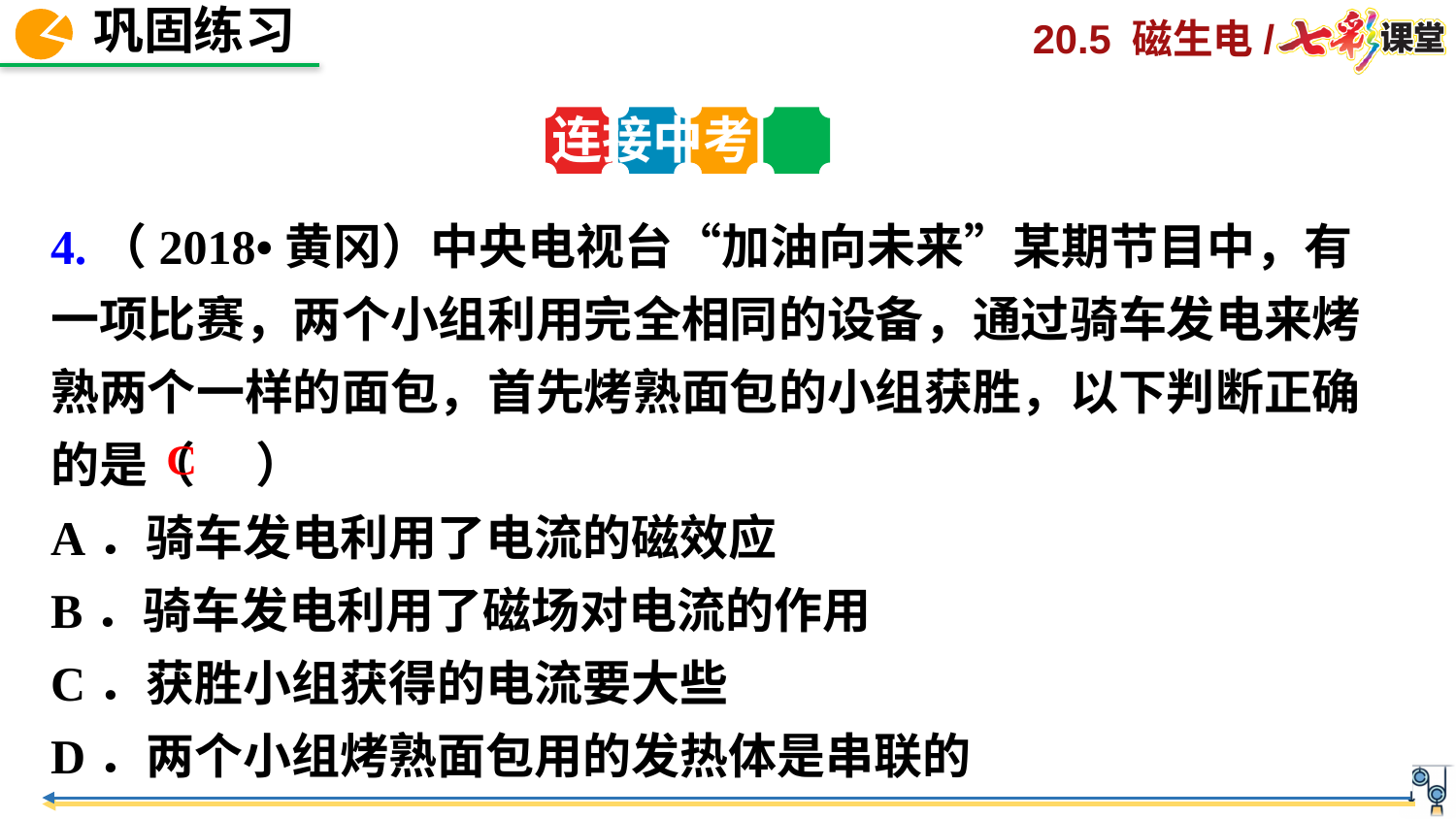

连接中考

4.（2018•黄冈）中央电视台“加油向未来”某期节目中，有一项比赛，两个小组利用完全相同的设备，通过骑车发电来烤熟两个一样的面包，首先烤熟面包的小组获胜，以下判断正确的是（ 　）
A．骑车发电利用了电流的磁效应
B．骑车发电利用了磁场对电流的作用
C．获胜小组获得的电流要大些
D．两个小组烤熟面包用的发热体是串联的
C